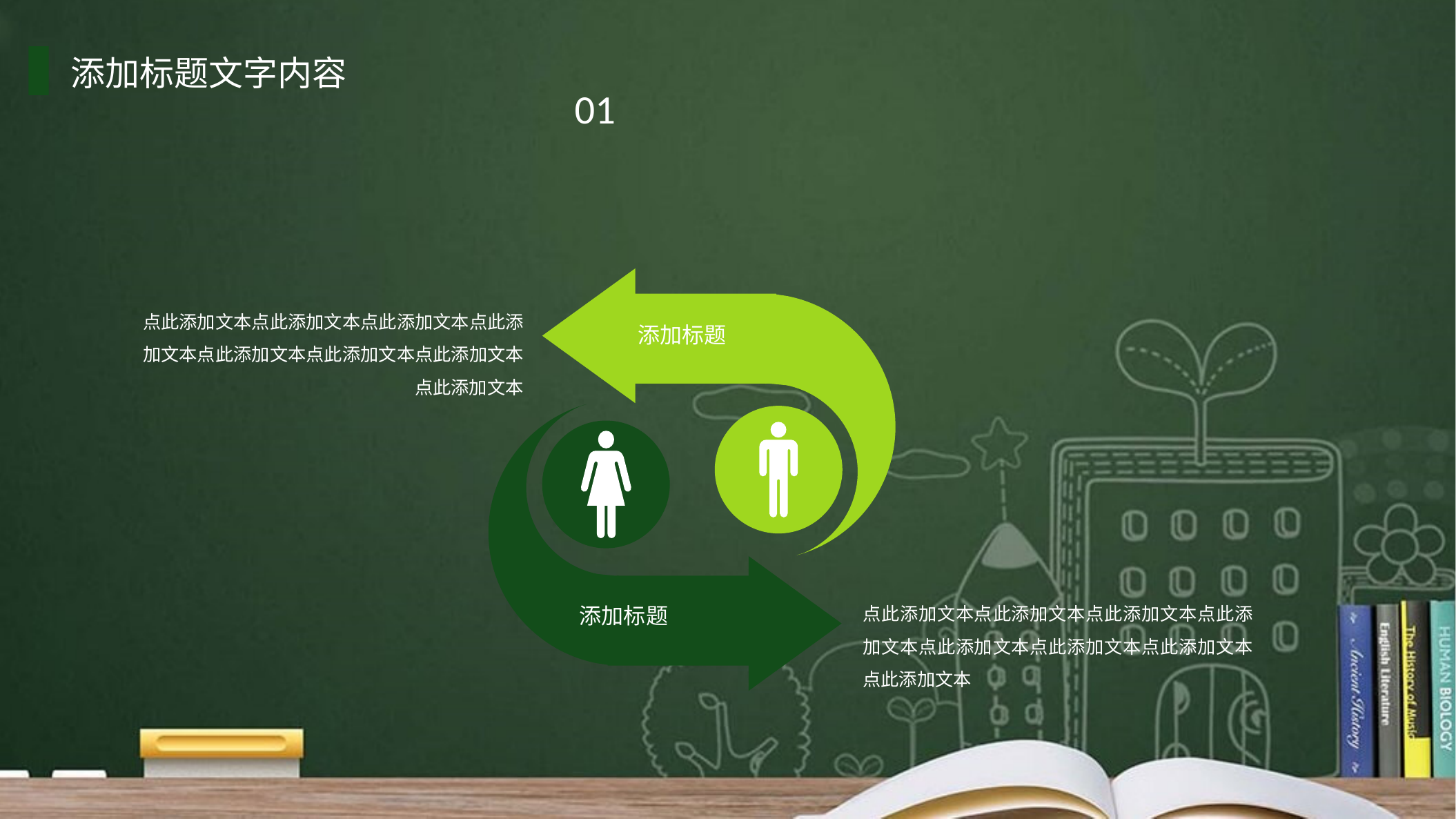

添加标题文字内容

01

点此添加文本点此添加文本点此添加文本点此添加文本点此添加文本点此添加文本点此添加文本点此添加文本
添加标题

点此添加文本点此添加文本点此添加文本点此添加文本点此添加文本点此添加文本点此添加文本点此添加文本
添加标题